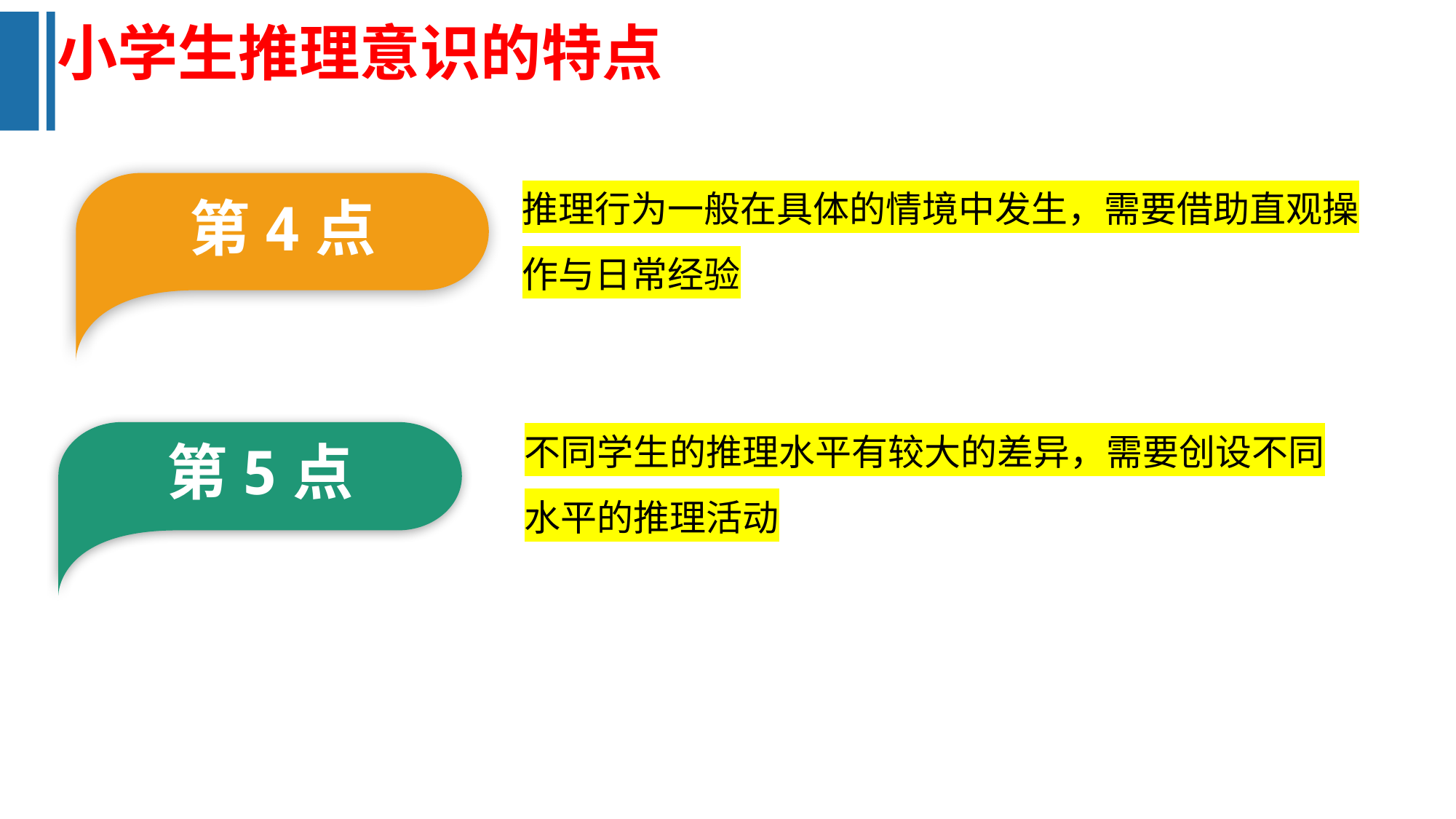

小学生推理意识的特点

推理行为一般在具体的情境中发生，需要借助直观操作与日常经验

第4点
不同学生的推理水平有较大的差异，需要创设不同水平的推理活动

第5点